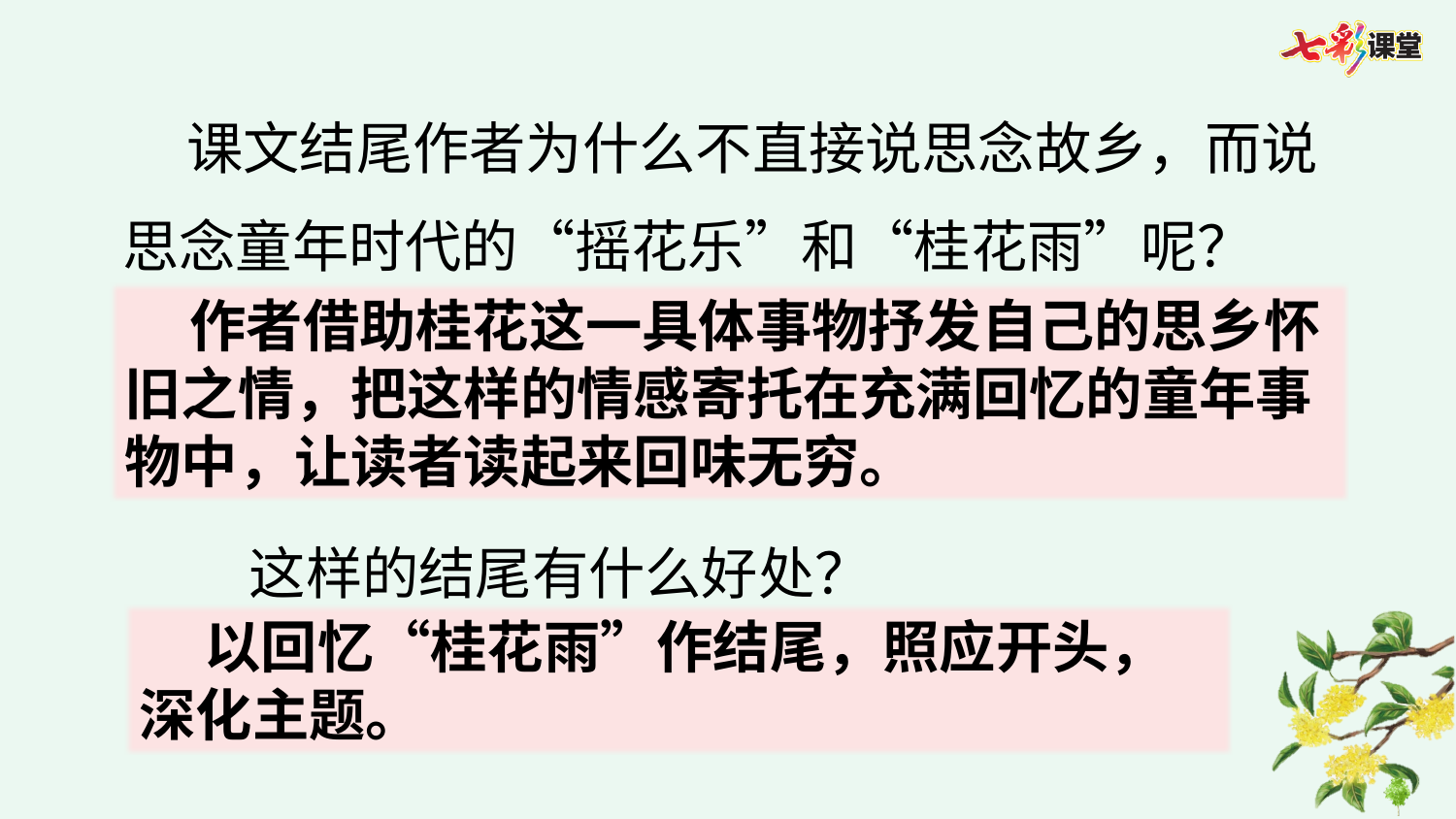

课文结尾作者为什么不直接说思念故乡，而说思念童年时代的“摇花乐”和“桂花雨”呢？
    作者借助桂花这一具体事物抒发自己的思乡怀旧之情，把这样的情感寄托在充满回忆的童年事物中，让读者读起来回味无穷。
这样的结尾有什么好处？
    以回忆“桂花雨”作结尾，照应开头，深化主题。